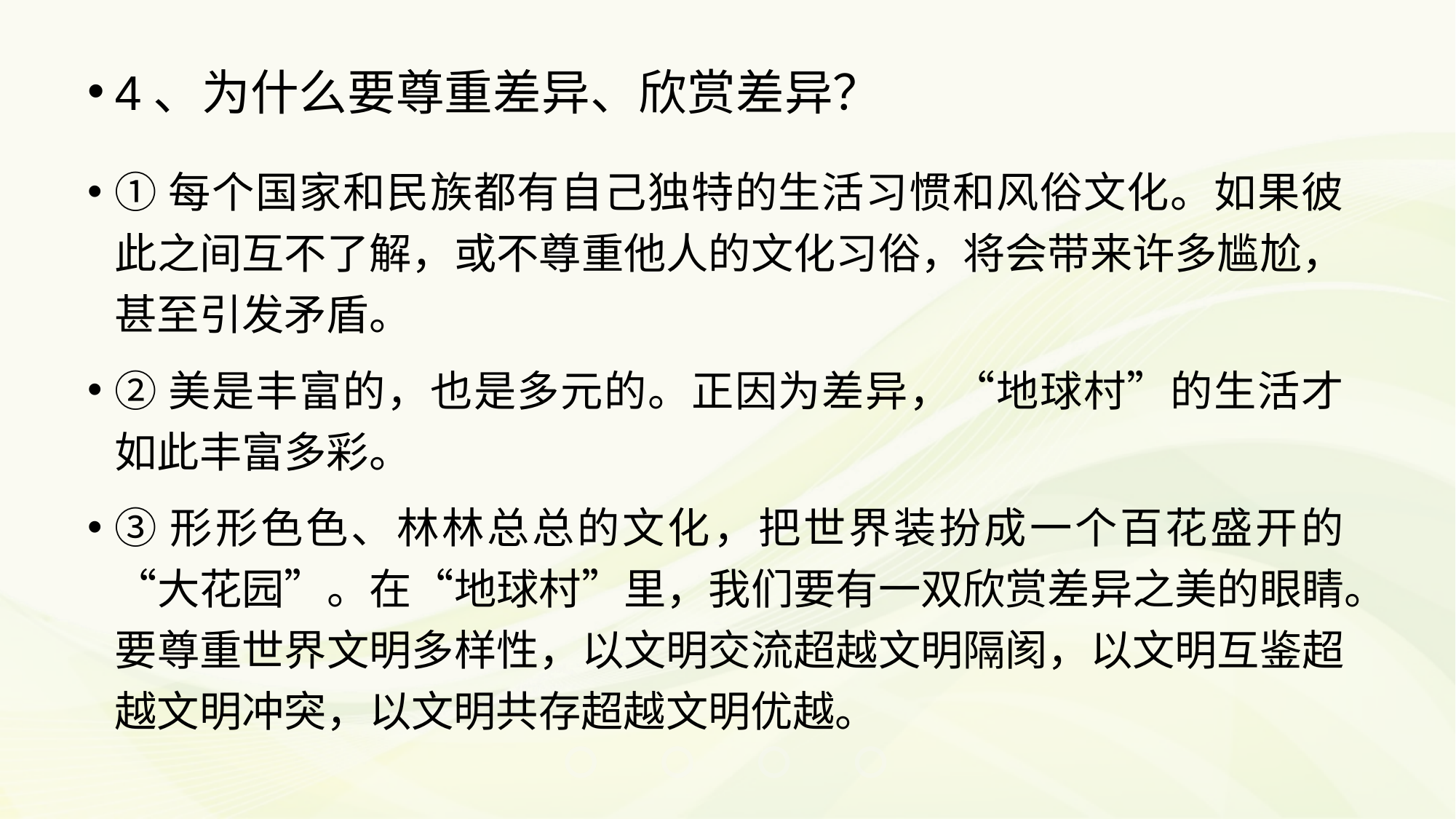

4、为什么要尊重差异、欣赏差异？

①每个国家和民族都有自己独特的生活习惯和风俗文化。如果彼此之间互不了解，或不尊重他人的文化习俗，将会带来许多尴尬，甚至引发矛盾。
②美是丰富的，也是多元的。正因为差异，“地球村”的生活才如此丰富多彩。
③形形色色、林林总总的文化，把世界装扮成一个百花盛开的“大花园”。在“地球村”里，我们要有一双欣赏差异之美的眼睛。要尊重世界文明多样性，以文明交流超越文明隔阂，以文明互鉴超越文明冲突，以文明共存超越文明优越。